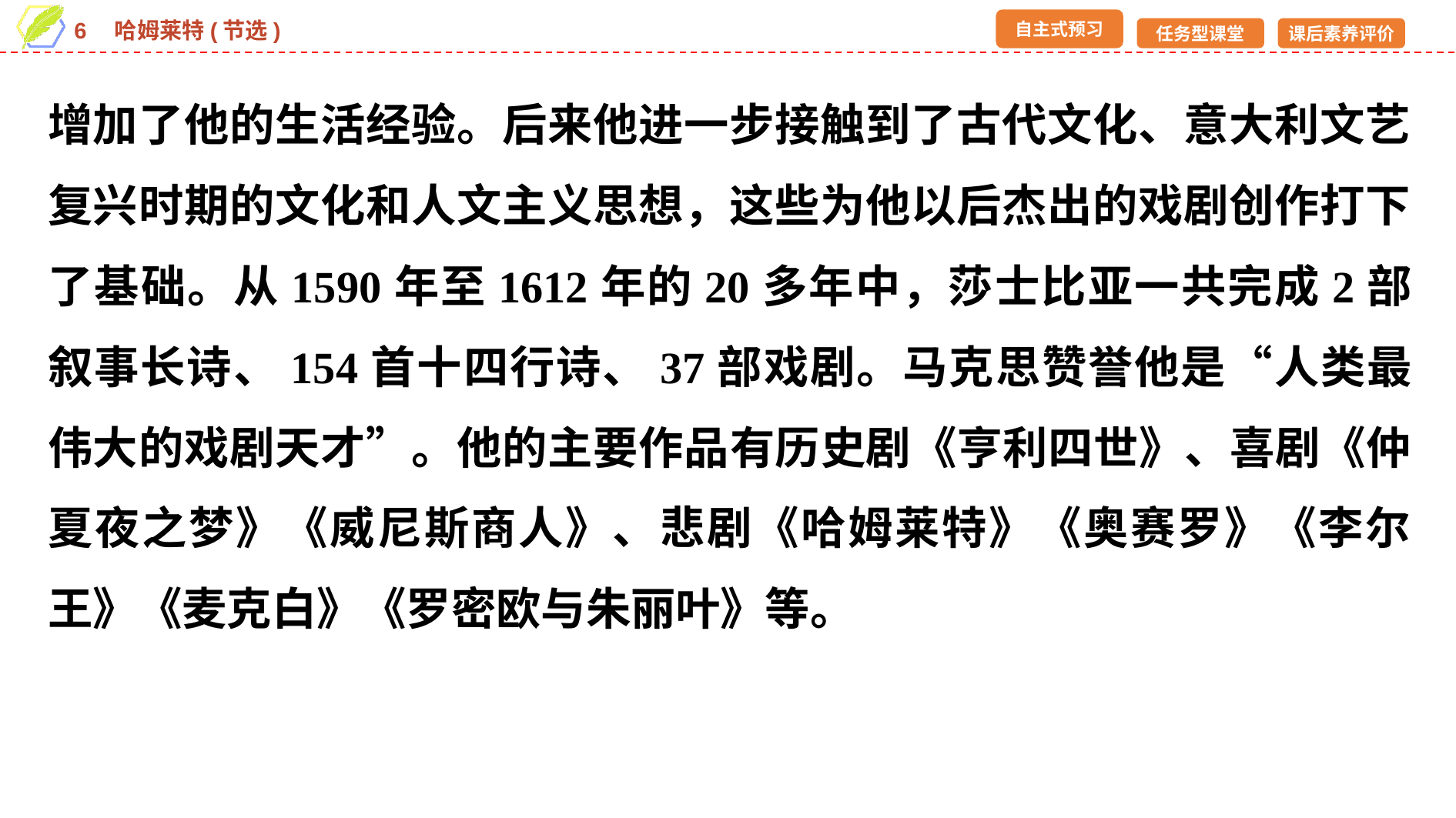

增加了他的生活经验。后来他进一步接触到了古代文化、意大利文艺复兴时期的文化和人文主义思想，这些为他以后杰出的戏剧创作打下了基础。从1590年至1612年的20多年中，莎士比亚一共完成2部叙事长诗、154首十四行诗、37部戏剧。马克思赞誉他是“人类最伟大的戏剧天才”。他的主要作品有历史剧《亨利四世》、喜剧《仲夏夜之梦》《威尼斯商人》、悲剧《哈姆莱特》《奥赛罗》《李尔王》《麦克白》《罗密欧与朱丽叶》等。